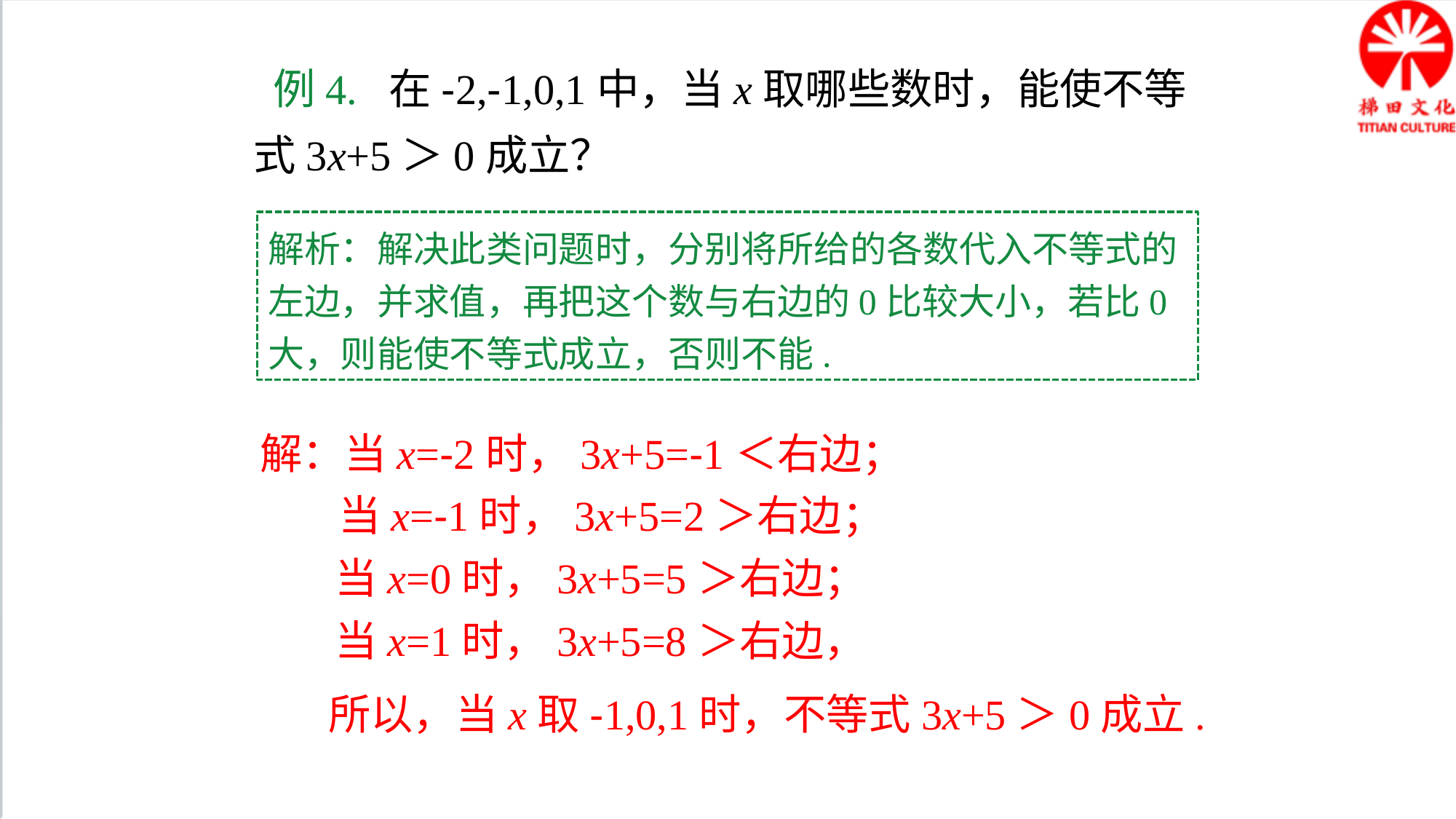

例4.  在-2,-1,0,1中，当x取哪些数时，能使不等式3x+5＞0成立？
解析：解决此类问题时，分别将所给的各数代入不等式的左边，并求值，再把这个数与右边的0比较大小，若比0大，则能使不等式成立，否则不能.
解：当x=-2时，3x+5=-1＜右边；
当x=-1时，3x+5=2＞右边；
当x=0时，3x+5=5＞右边；
当x=1时，3x+5=8＞右边，
 所以，当x取-1,0,1时，不等式3x+5＞0成立.